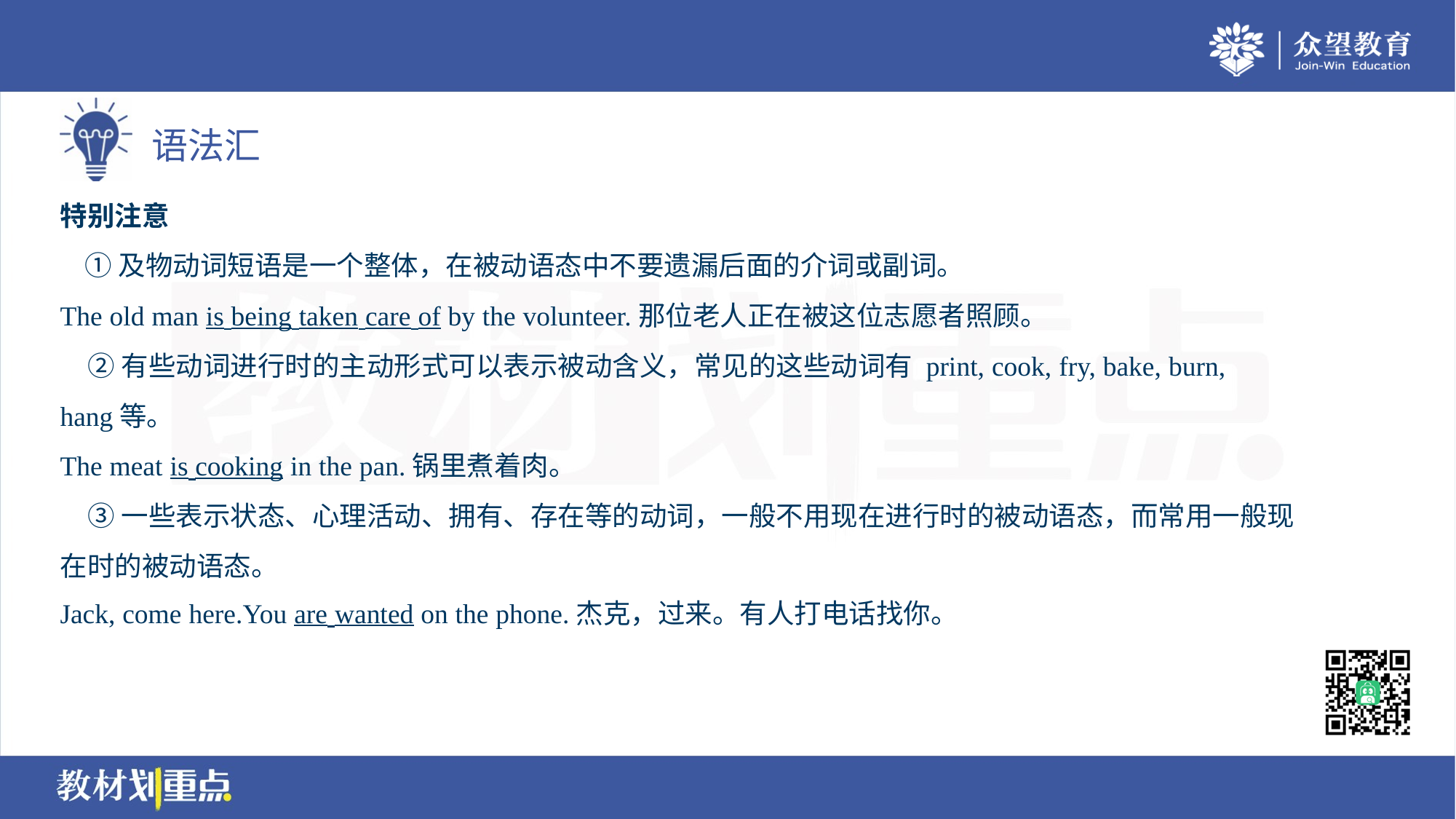

特别注意
    ①及物动词短语是一个整体，在被动语态中不要遗漏后面的介词或副词。
The old man is being taken care of by the volunteer.那位老人正在被这位志愿者照顾。
    ②有些动词进行时的主动形式可以表示被动含义，常见的这些动词有 print, cook, fry, bake, burn,
hang等。
The meat is cooking in the pan.锅里煮着肉。
    ③一些表示状态、心理活动、拥有、存在等的动词，一般不用现在进行时的被动语态，而常用一般现
在时的被动语态。
Jack, come here.You are wanted on the phone.杰克，过来。有人打电话找你。